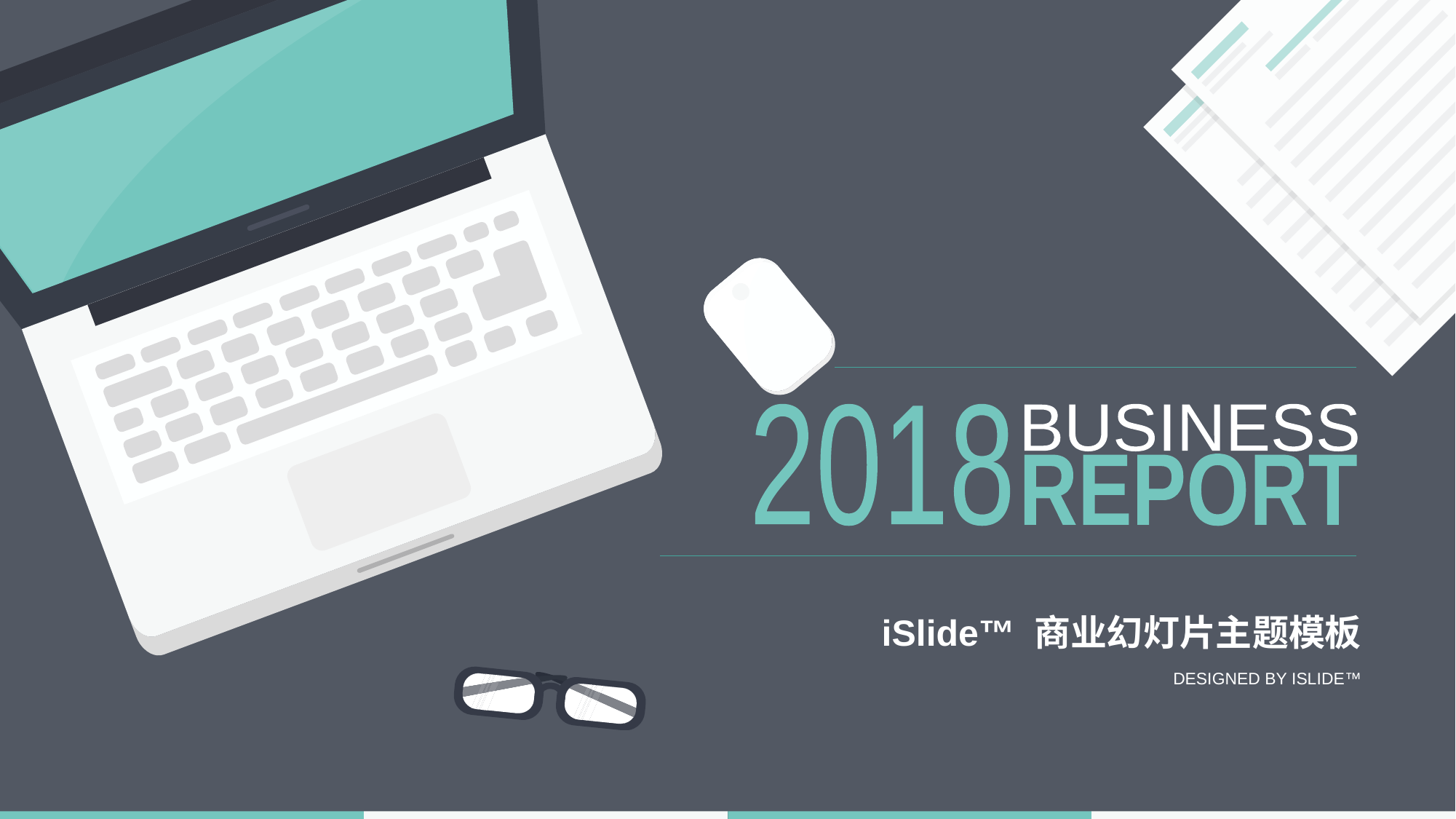

2018
BUSINESS
REPORT
# iSlide™ 商业幻灯片主题模板
DESIGNED BY ISLIDE™